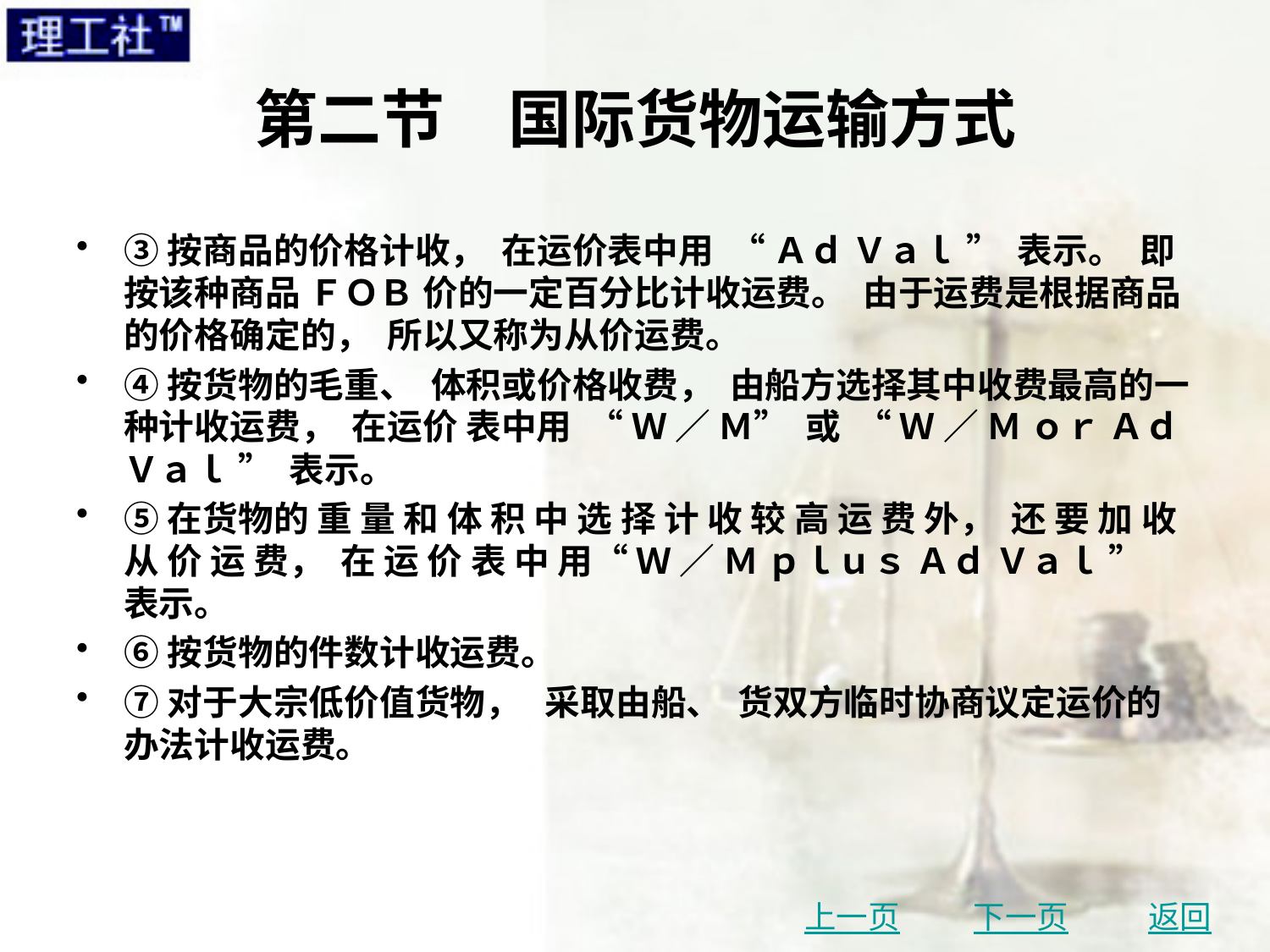

# 第二节　国际货物运输方式
③按商品的价格计收，  在运价表中用  “ Ａｄ Ｖａｌ ”  表示。  即按该种商品 ＦＯＢ 价的一定百分比计收运费。  由于运费是根据商品的价格确定的，  所以又称为从价运费。
④按货物的毛重、  体积或价格收费，  由船方选择其中收费最高的一种计收运费，  在运价 表中用  “ Ｗ ／ Ｍ”  或  “ Ｗ ／ Ｍ ｏｒ Ａｄ Ｖａｌ ”  表示。
⑤在货物的 重 量 和 体 积 中 选 择 计 收 较 高 运 费 外，  还 要 加 收 从 价 运 费，  在 运 价 表 中 用“ Ｗ ／ Ｍ ｐｌｕｓ Ａｄ Ｖａｌ ”  表示。
⑥按货物的件数计收运费。
⑦对于大宗低价值货物，   采取由船、  货双方临时协商议定运价的办法计收运费。

上一页
下一页
返回